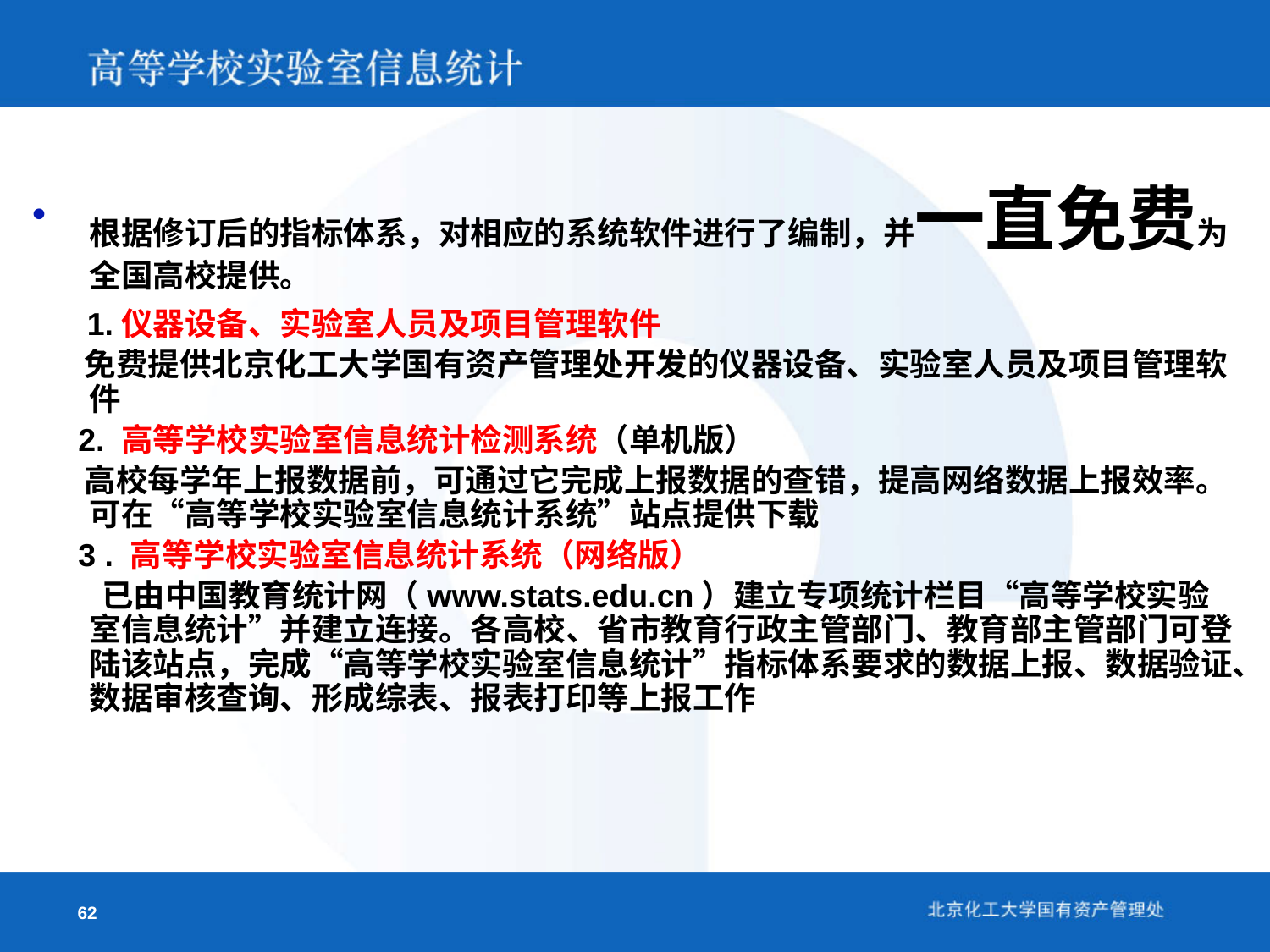

根据修订后的指标体系，对相应的系统软件进行了编制，并一直免费为全国高校提供。
      1.仪器设备、实验室人员及项目管理软件
      免费提供北京化工大学国有资产管理处开发的仪器设备、实验室人员及项目管理软件
     2. 高等学校实验室信息统计检测系统（单机版）
      高校每学年上报数据前，可通过它完成上报数据的查错，提高网络数据上报效率。可在“高等学校实验室信息统计系统”站点提供下载
     3 . 高等学校实验室信息统计系统（网络版）
    　已由中国教育统计网（www.stats.edu.cn）建立专项统计栏目“高等学校实验室信息统计”并建立连接。各高校、省市教育行政主管部门、教育部主管部门可登陆该站点，完成“高等学校实验室信息统计”指标体系要求的数据上报、数据验证、数据审核查询、形成综表、报表打印等上报工作